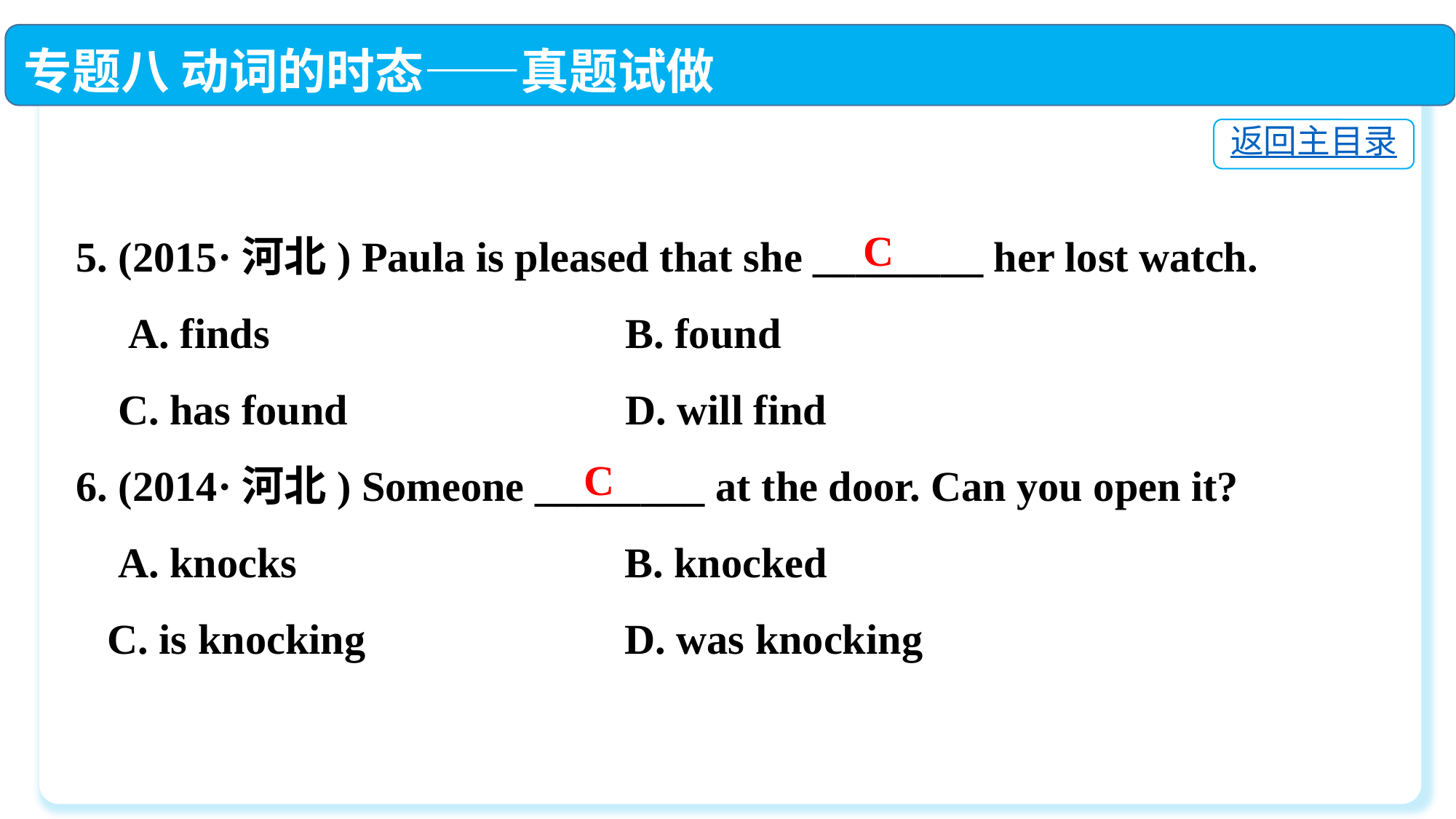

专题八 动词的时态——真题试做

返回主目录
5. (2015·河北) Paula is pleased that she ________ her lost watch.
     A. finds　	                      B. found
    C. has found　	                      D. will find
6. (2014·河北) Someone ________ at the door. Can you open it?
    A. knocks	                     B. knocked
   C. is knocking	                     D. was knocking
C
C